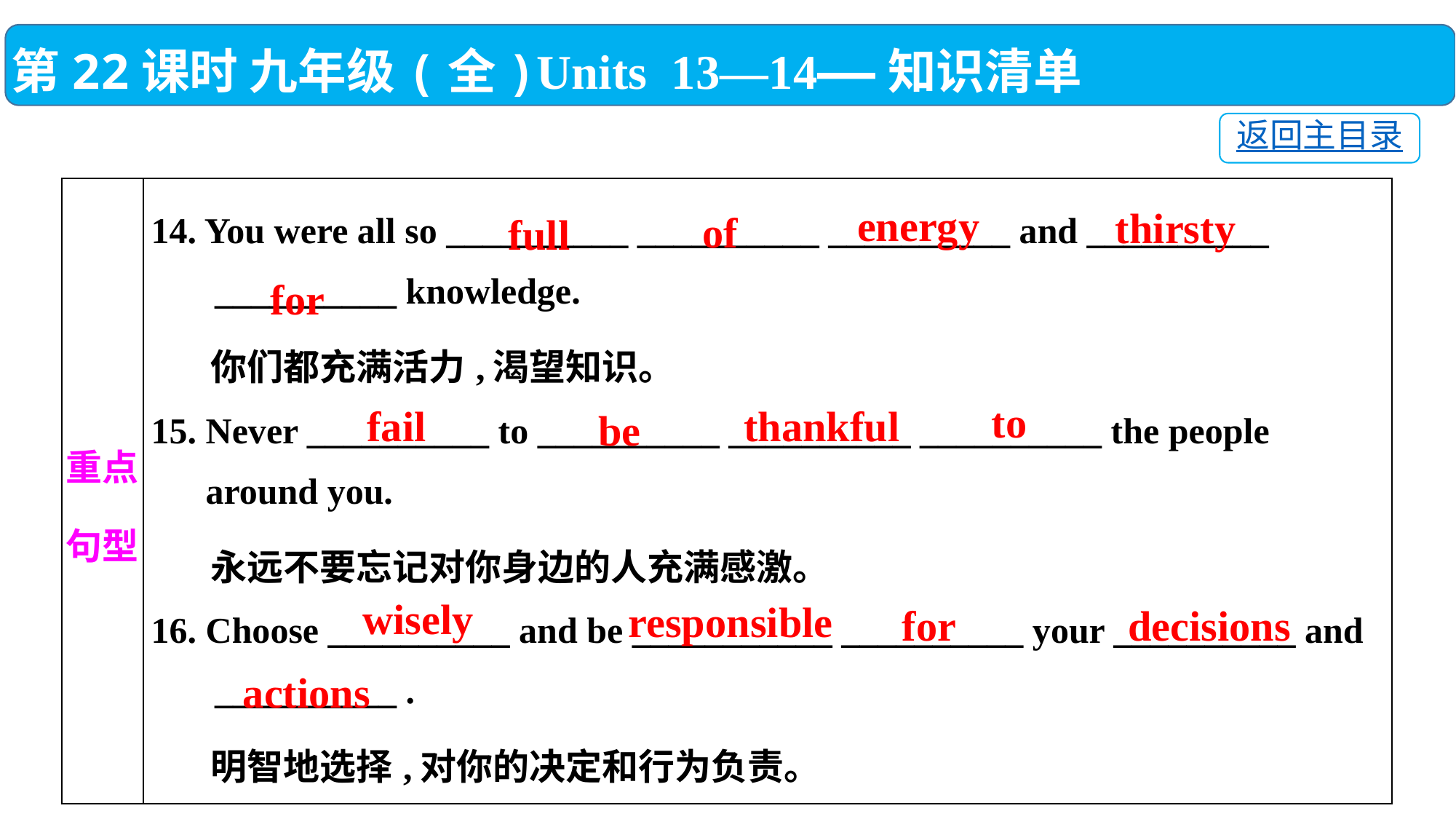

第22课时 九年级(全)Units  13—14——知识清单
返回主目录
| 重点 句型 | 14. You were all so \_\_\_\_\_\_\_\_\_\_ \_\_\_\_\_\_\_\_\_\_ \_\_\_\_\_\_\_\_\_\_ and \_\_\_\_\_\_\_\_\_\_ \_\_\_\_\_\_\_\_\_\_ knowledge. 你们都充满活力,渴望知识。 15. Never \_\_\_\_\_\_\_\_\_\_ to \_\_\_\_\_\_\_\_\_\_ \_\_\_\_\_\_\_\_\_\_ \_\_\_\_\_\_\_\_\_\_ the people around you. 永远不要忘记对你身边的人充满感激。 16. Choose \_\_\_\_\_\_\_\_\_\_ and be \_\_\_\_\_\_\_\_\_\_\_ \_\_\_\_\_\_\_\_\_\_ your \_\_\_\_\_\_\_\_\_\_ and \_\_\_\_\_\_\_\_\_\_ . 明智地选择,对你的决定和行为负责。 |
| --- | --- |
energy
thirsty
of
full
for
to
thankful
fail
be
wisely
responsible
for
decisions
actions